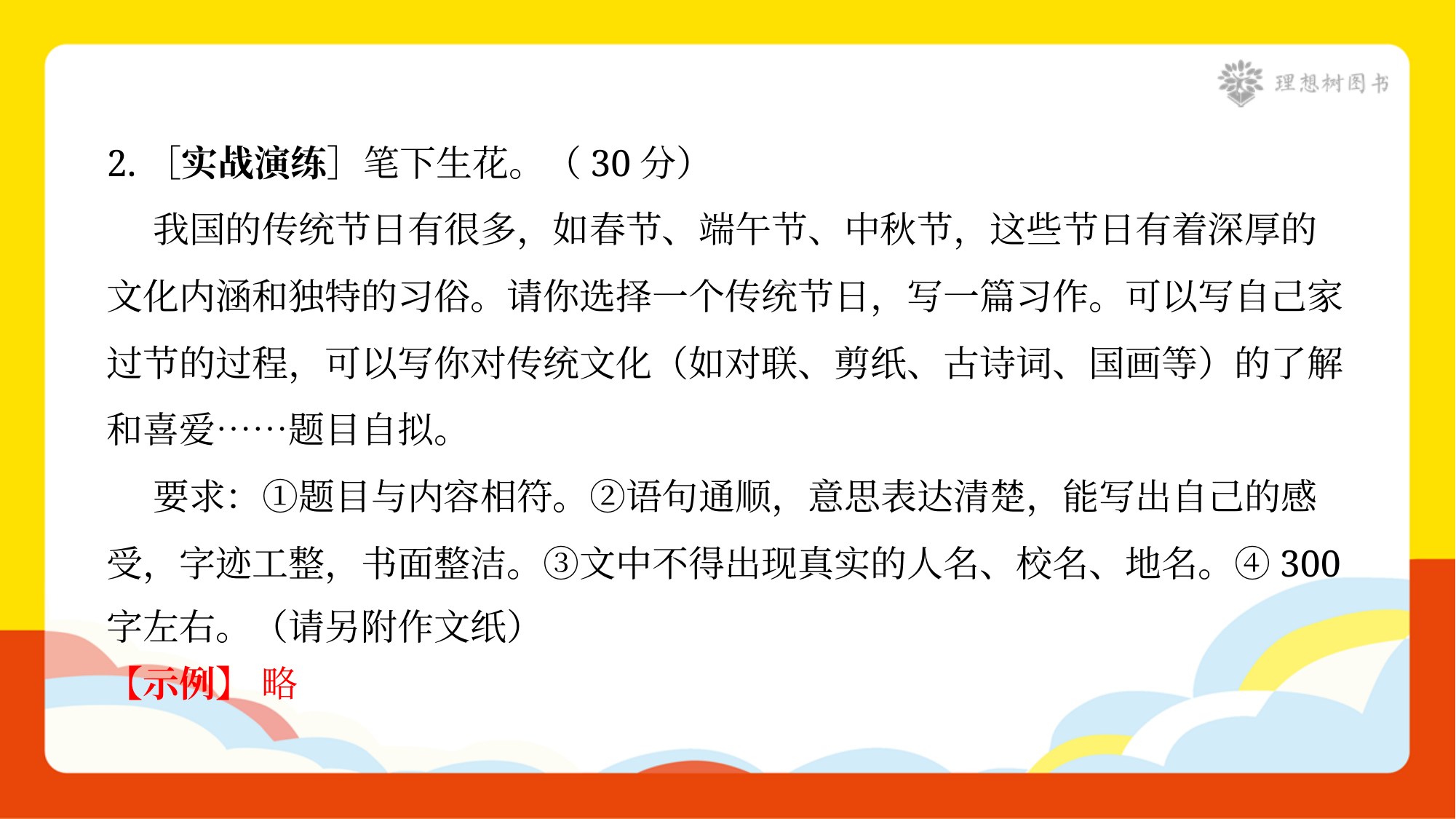

2.［实战演练］笔下生花。（30分）
    我国的传统节日有很多，如春节、端午节、中秋节，这些节日有着深厚的
文化内涵和独特的习俗。请你选择一个传统节日，写一篇习作。可以写自己家
过节的过程，可以写你对传统文化（如对联、剪纸、古诗词、国画等）的了解
和喜爱……题目自拟。
    要求：①题目与内容相符。②语句通顺，意思表达清楚，能写出自己的感
受，字迹工整，书面整洁。③文中不得出现真实的人名、校名、地名。④300
字左右。（请另附作文纸）
【示例】 略